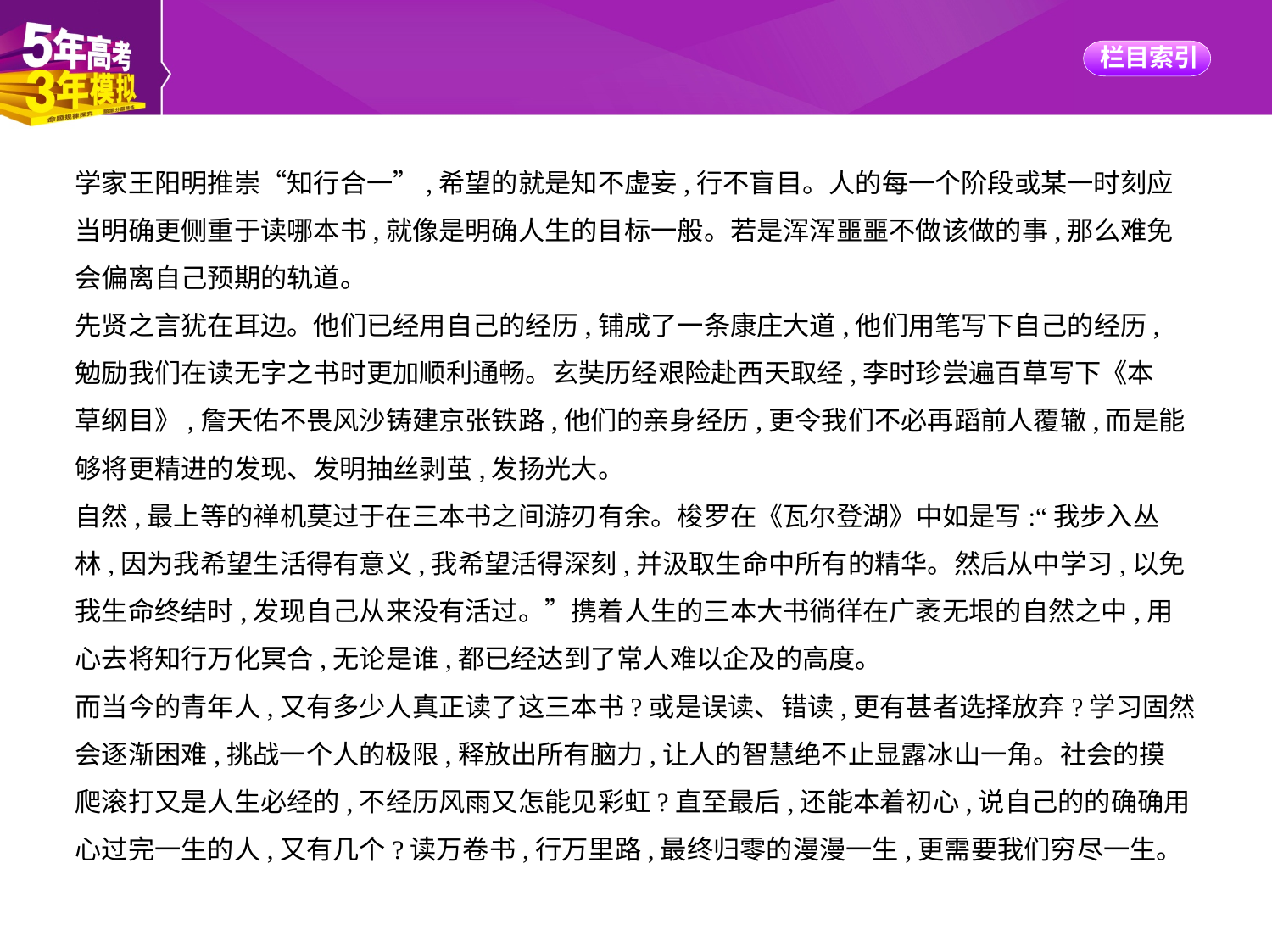

学家王阳明推崇“知行合一”,希望的就是知不虚妄,行不盲目。人的每一个阶段或某一时刻应
当明确更侧重于读哪本书,就像是明确人生的目标一般。若是浑浑噩噩不做该做的事,那么难免
会偏离自己预期的轨道。
先贤之言犹在耳边。他们已经用自己的经历,铺成了一条康庄大道,他们用笔写下自己的经历,
勉励我们在读无字之书时更加顺利通畅。玄奘历经艰险赴西天取经,李时珍尝遍百草写下《本
草纲目》,詹天佑不畏风沙铸建京张铁路,他们的亲身经历,更令我们不必再蹈前人覆辙,而是能
够将更精进的发现、发明抽丝剥茧,发扬光大。
自然,最上等的禅机莫过于在三本书之间游刃有余。梭罗在《瓦尔登湖》中如是写:“我步入丛
林,因为我希望生活得有意义,我希望活得深刻,并汲取生命中所有的精华。然后从中学习,以免
我生命终结时,发现自己从来没有活过。”携着人生的三本大书徜徉在广袤无垠的自然之中,用
心去将知行万化冥合,无论是谁,都已经达到了常人难以企及的高度。
而当今的青年人,又有多少人真正读了这三本书?或是误读、错读,更有甚者选择放弃?学习固然
会逐渐困难,挑战一个人的极限,释放出所有脑力,让人的智慧绝不止显露冰山一角。社会的摸
爬滚打又是人生必经的,不经历风雨又怎能见彩虹?直至最后,还能本着初心,说自己的的确确用
心过完一生的人,又有几个?读万卷书,行万里路,最终归零的漫漫一生,更需要我们穷尽一生。